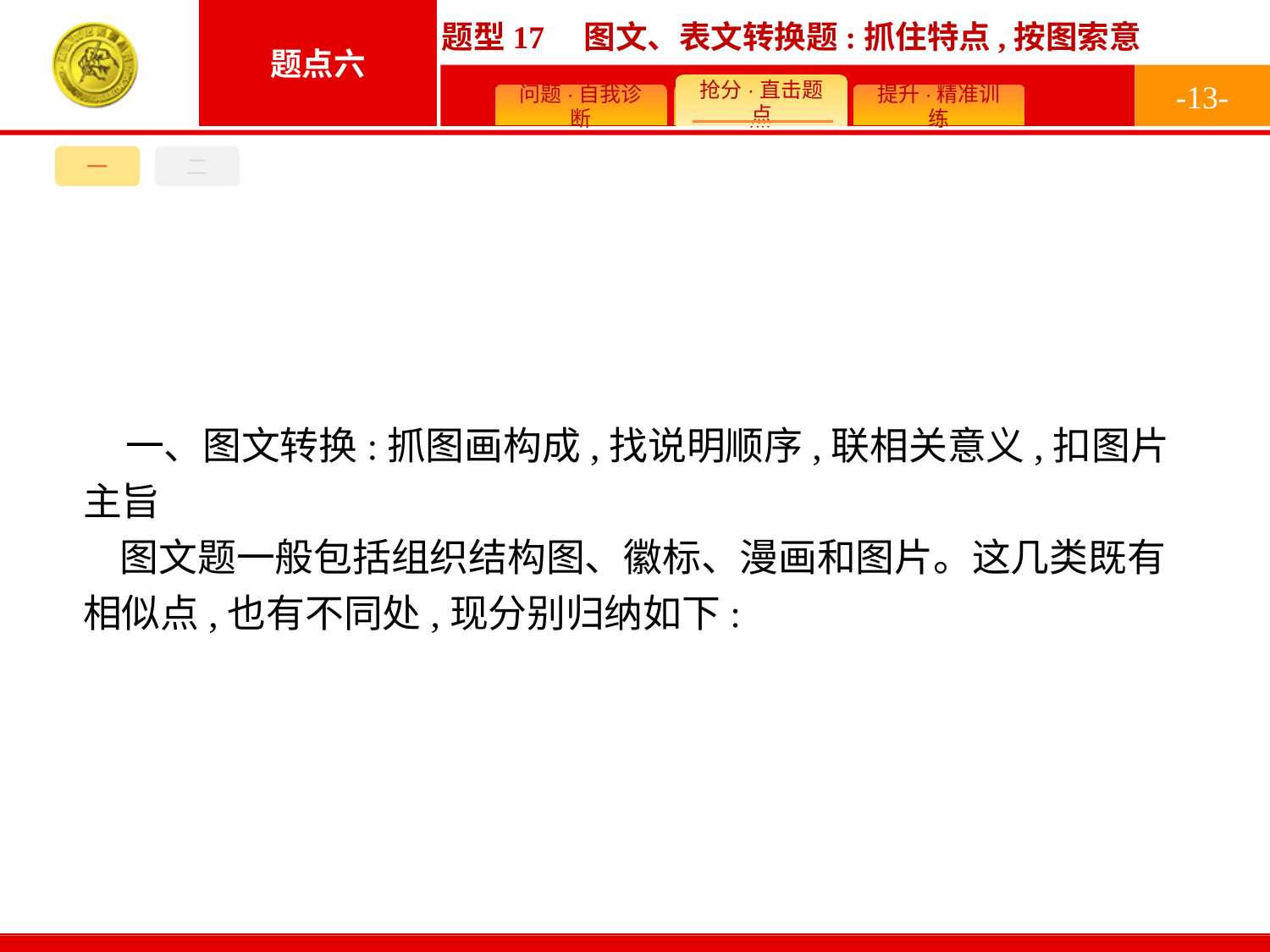

-13-
一
二
一、图文转换:抓图画构成,找说明顺序,联相关意义,扣图片主旨
图文题一般包括组织结构图、徽标、漫画和图片。这几类既有相似点,也有不同处,现分别归纳如下: